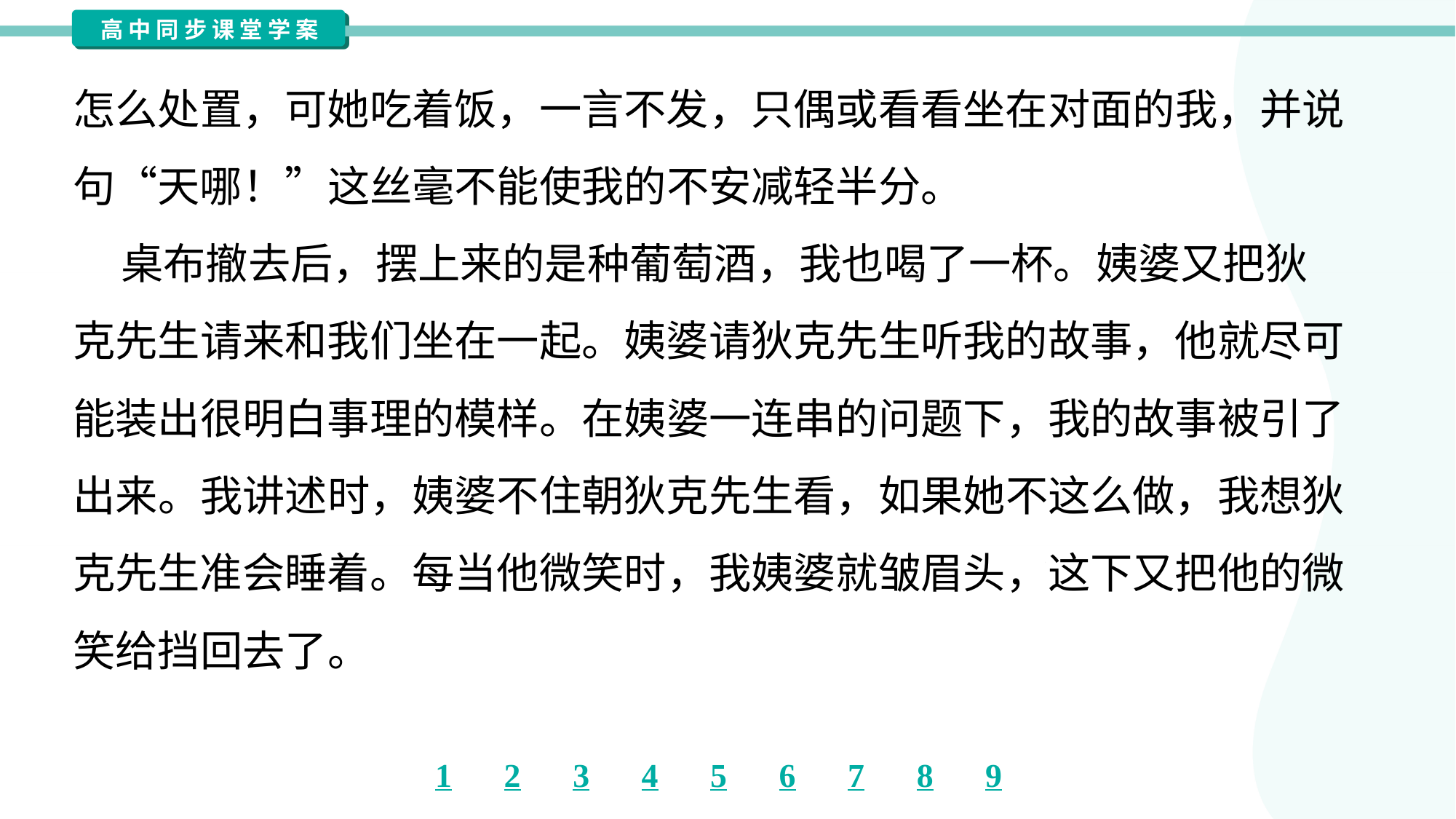

怎么处置，可她吃着饭，一言不发，只偶或看看坐在对面的我，并说
句“天哪！”这丝毫不能使我的不安减轻半分。
    桌布撤去后，摆上来的是种葡萄酒，我也喝了一杯。姨婆又把狄
克先生请来和我们坐在一起。姨婆请狄克先生听我的故事，他就尽可
能装出很明白事理的模样。在姨婆一连串的问题下，我的故事被引了
出来。我讲述时，姨婆不住朝狄克先生看，如果她不这么做，我想狄
克先生准会睡着。每当他微笑时，我姨婆就皱眉头，这下又把他的微
笑给挡回去了。